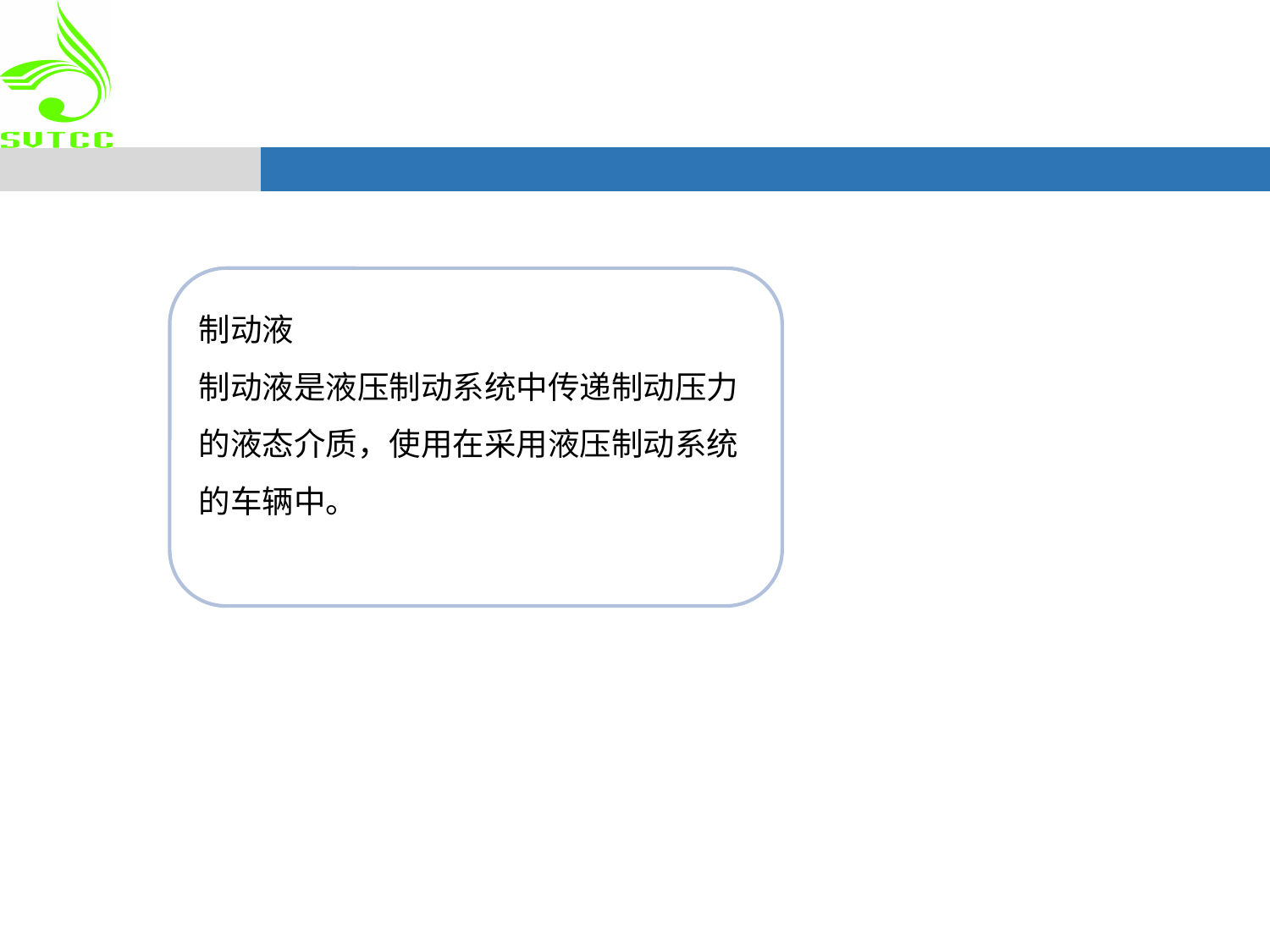

制动液
制动液是液压制动系统中传递制动压力的液态介质，使用在采用液压制动系统的车辆中。